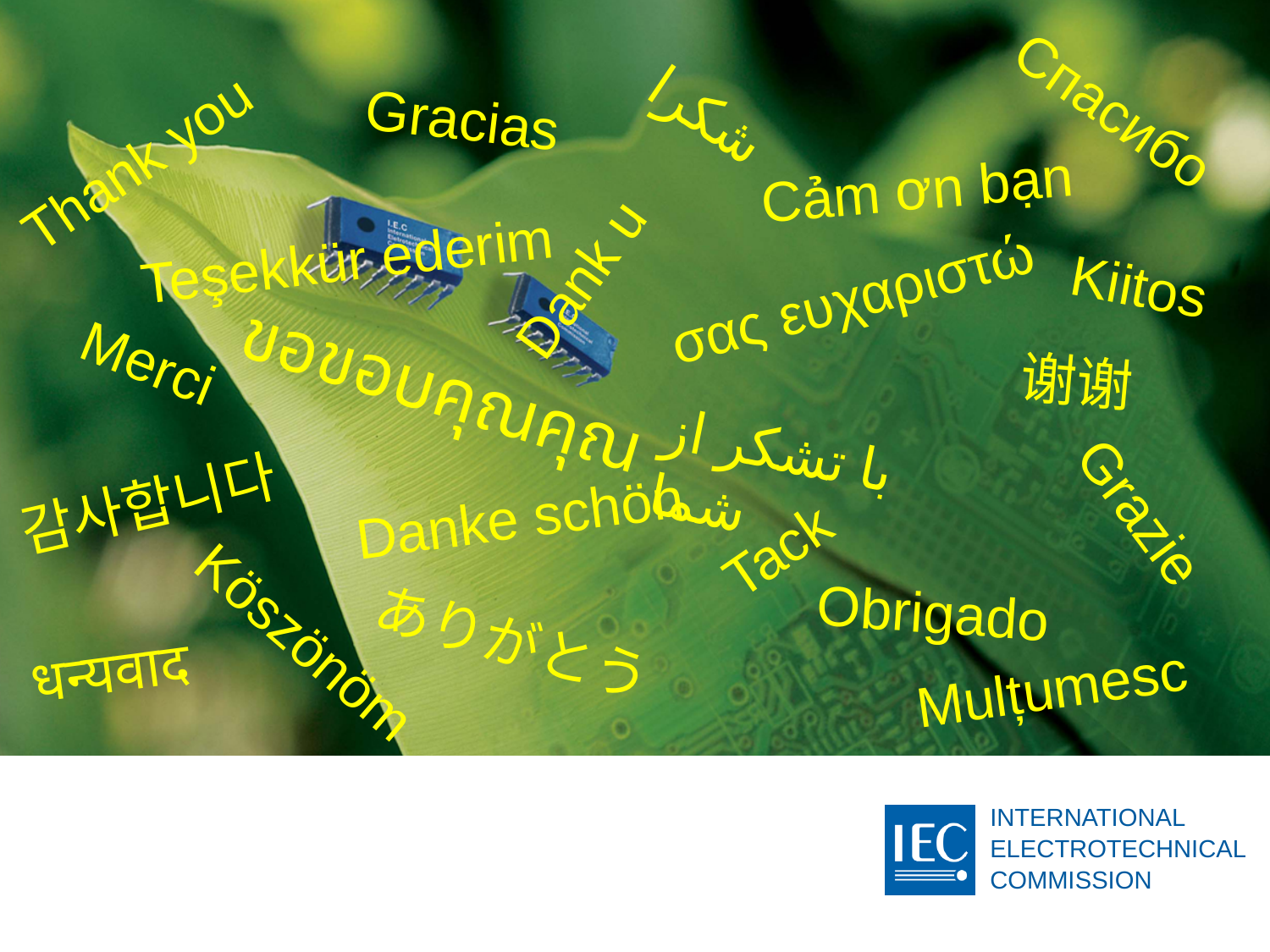

شكرا
спасибо
Gracias
Thank you
Cảm ơn bạn
Teşekkür ederim
Dank u
Kiitos
σας ευχαριστώ
Merci
谢谢
ขอขอบคุณคุณ
با تشکر از شما
감사합니다
Danke schön
Grazie
Tack
Obrigado
Köszönöm
ありがとう
धन्यवाद
Mulțumesc